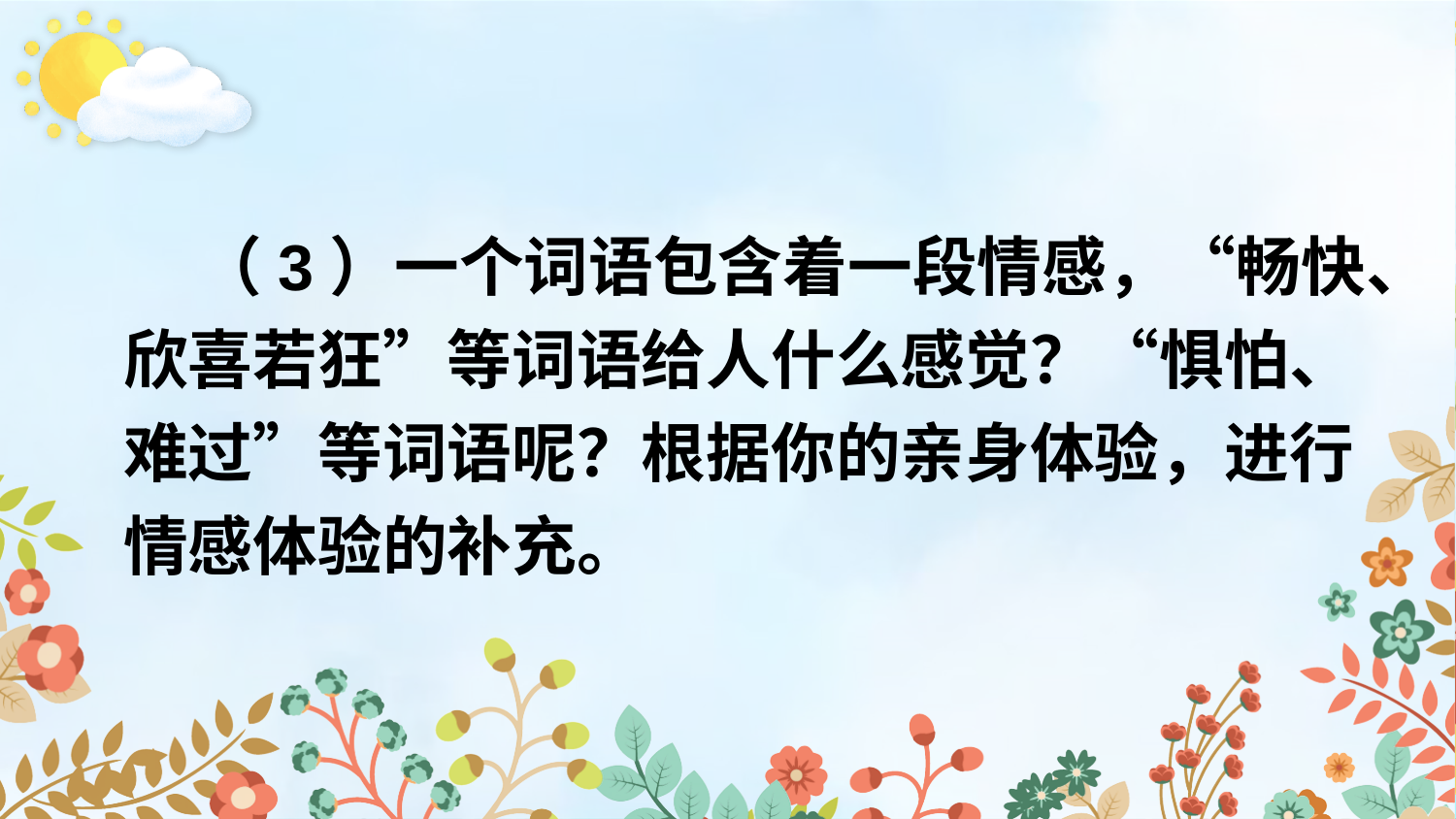

（3）一个词语包含着一段情感，“畅快、欣喜若狂”等词语给人什么感觉？“惧怕、难过”等词语呢？根据你的亲身体验，进行情感体验的补充。